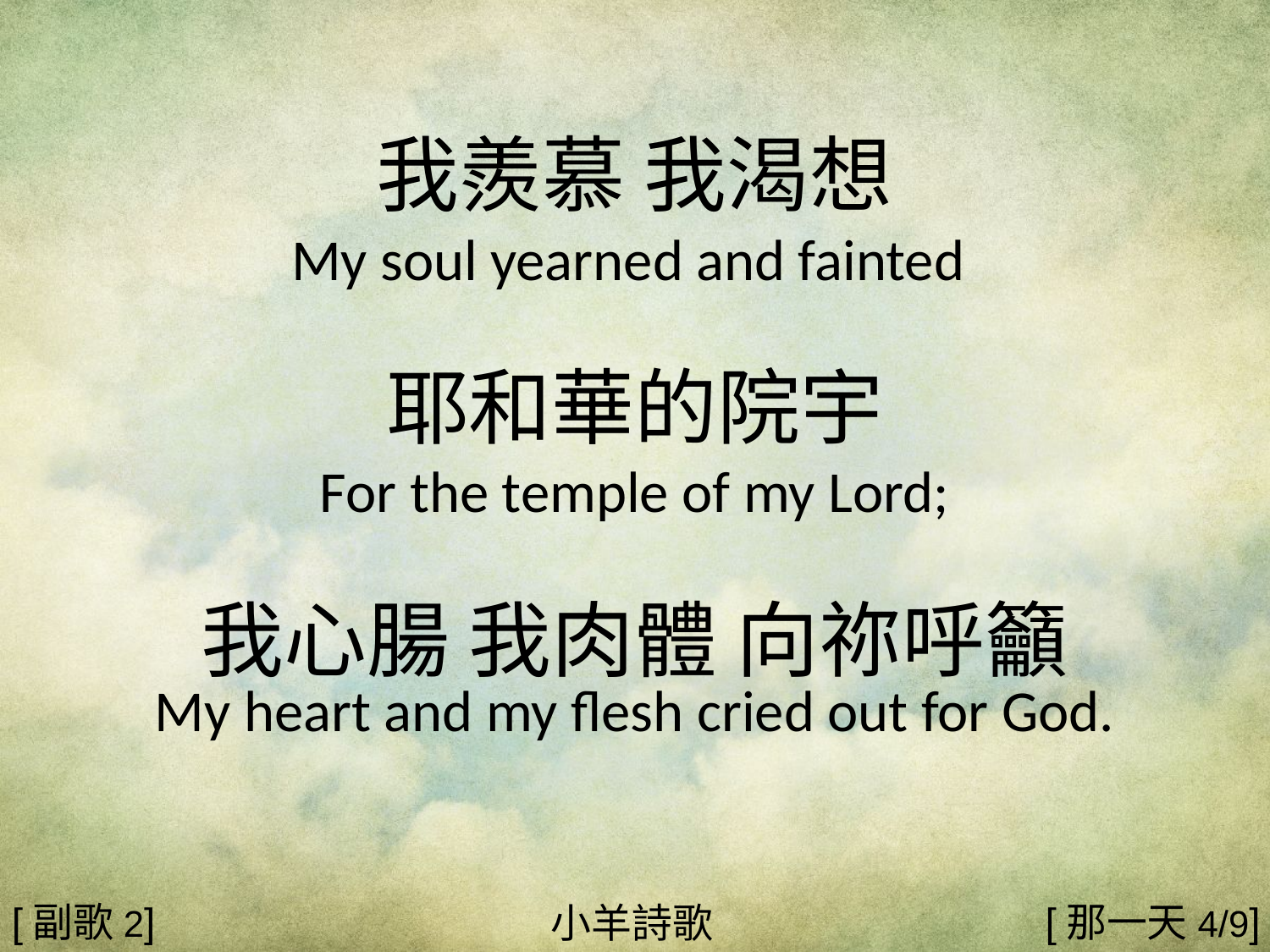

我羨慕 我渴想
My soul yearned and fainted

耶和華的院宇
For the temple of my Lord;

我心腸 我肉體 向祢呼籲
My heart and my flesh cried out for God.
#

[副歌2]
[那一天4/9]
小羊詩歌